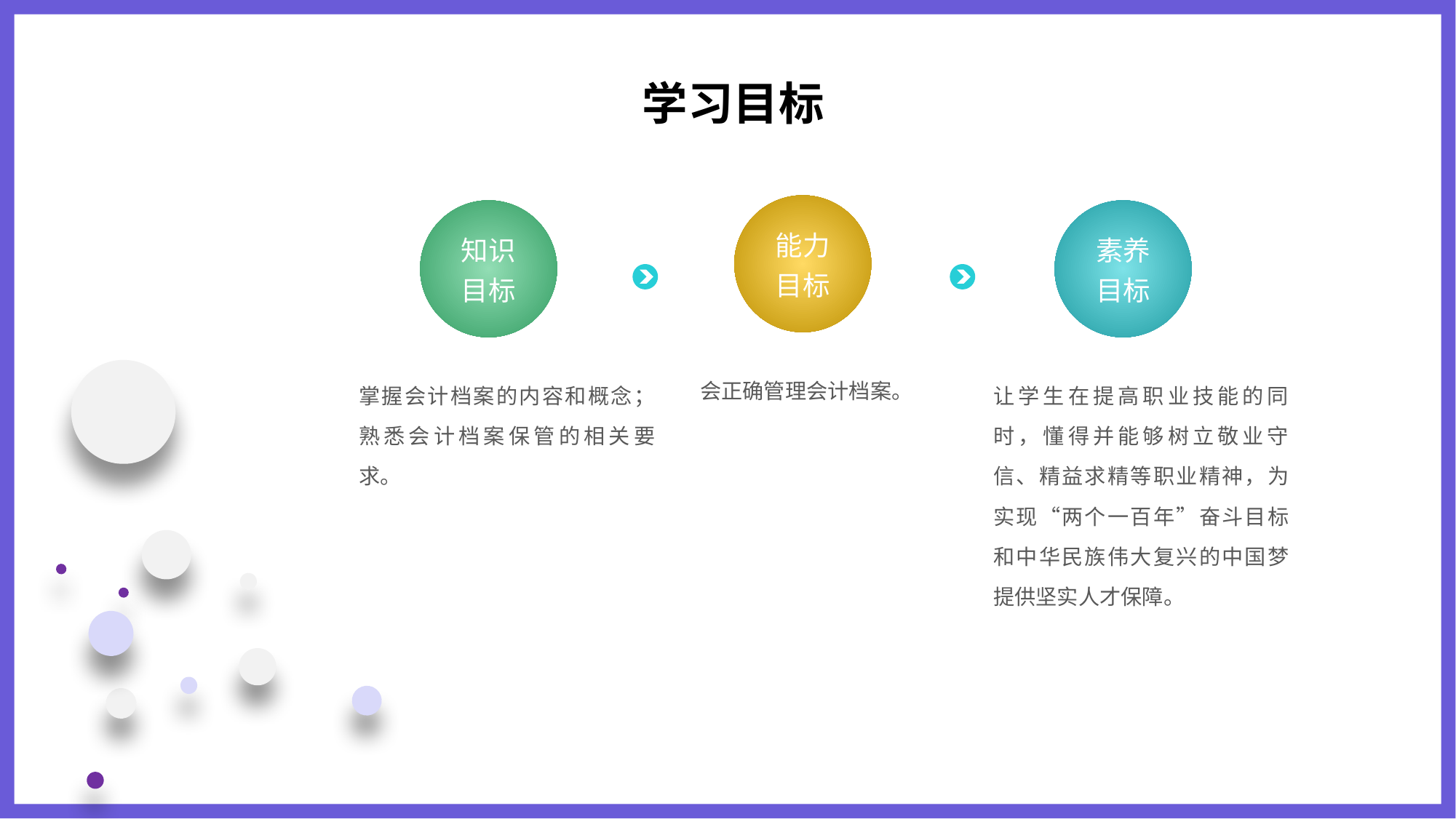

学习目标
能力
目标
会正确管理会计档案。
知识
目标
掌握会计档案的内容和概念；熟悉会计档案保管的相关要求。
素养
目标
让学生在提高职业技能的同时，懂得并能够树立敬业守信、精益求精等职业精神，为实现“两个一百年”奋斗目标和中华民族伟大复兴的中国梦提供坚实人才保障。